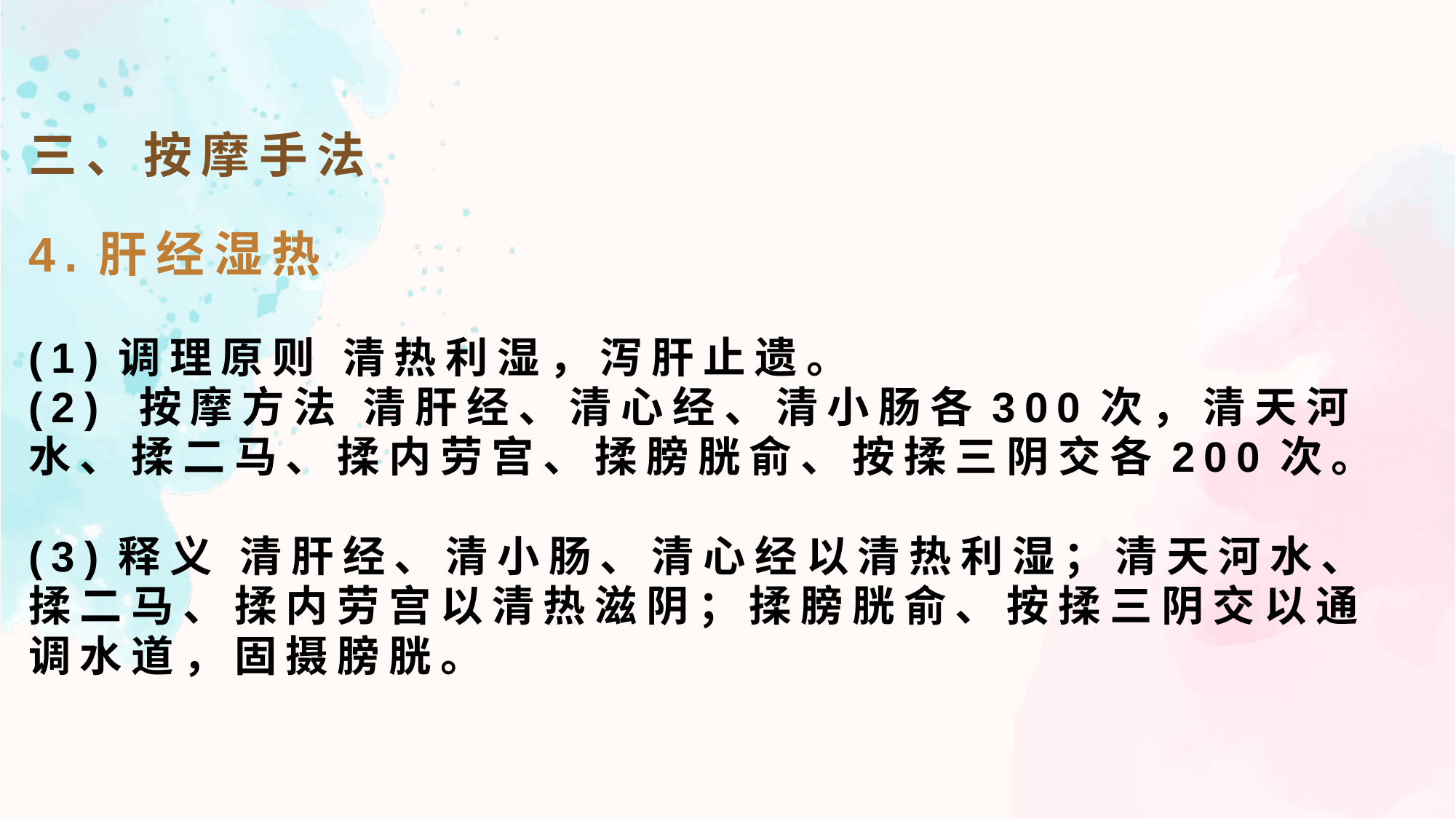

三、按摩手法

4.肝经湿热

(1)调理原则 清热利湿，泻肝止遗。
(2) 按摩方法 清肝经、清心经、清小肠各300次，清天河水、揉二马、揉内劳宫、揉膀胱俞、按揉三阴交各200次。
(3)释义 清肝经、清小肠、清心经以清热利湿；清天河水、揉二马、揉内劳宫以清热滋阴；揉膀胱俞、按揉三阴交以通调水道，固摄膀胱。